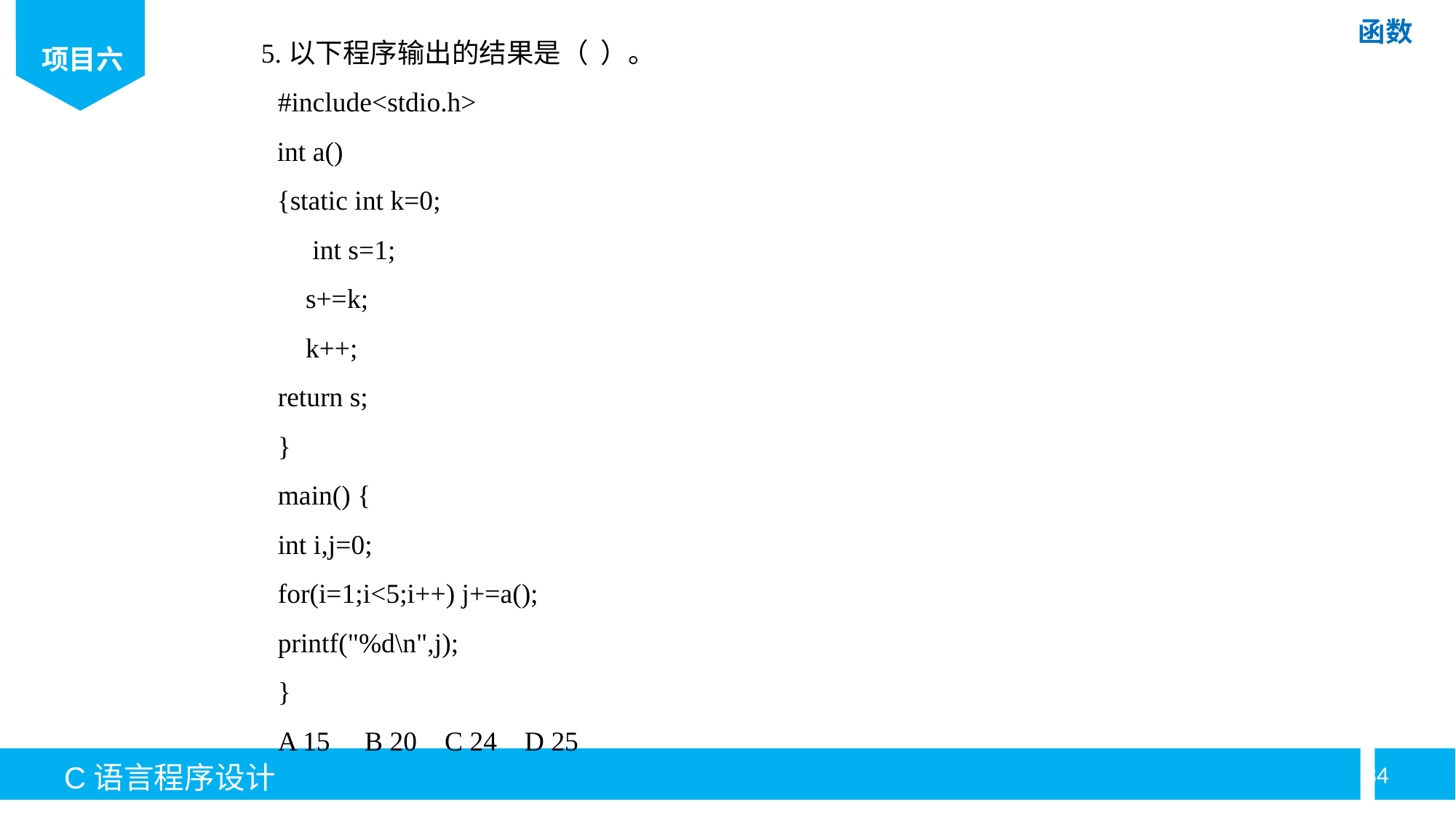

5.以下程序输出的结果是（  ）。
#include<stdio.h>
int a()
{static int k=0;
     int s=1;
    s+=k;
    k++;
return s;
}
main() {
int i,j=0;
for(i=1;i<5;i++) j+=a();
printf("%d\n",j);
}
A 15     B 20    C 24    D 25